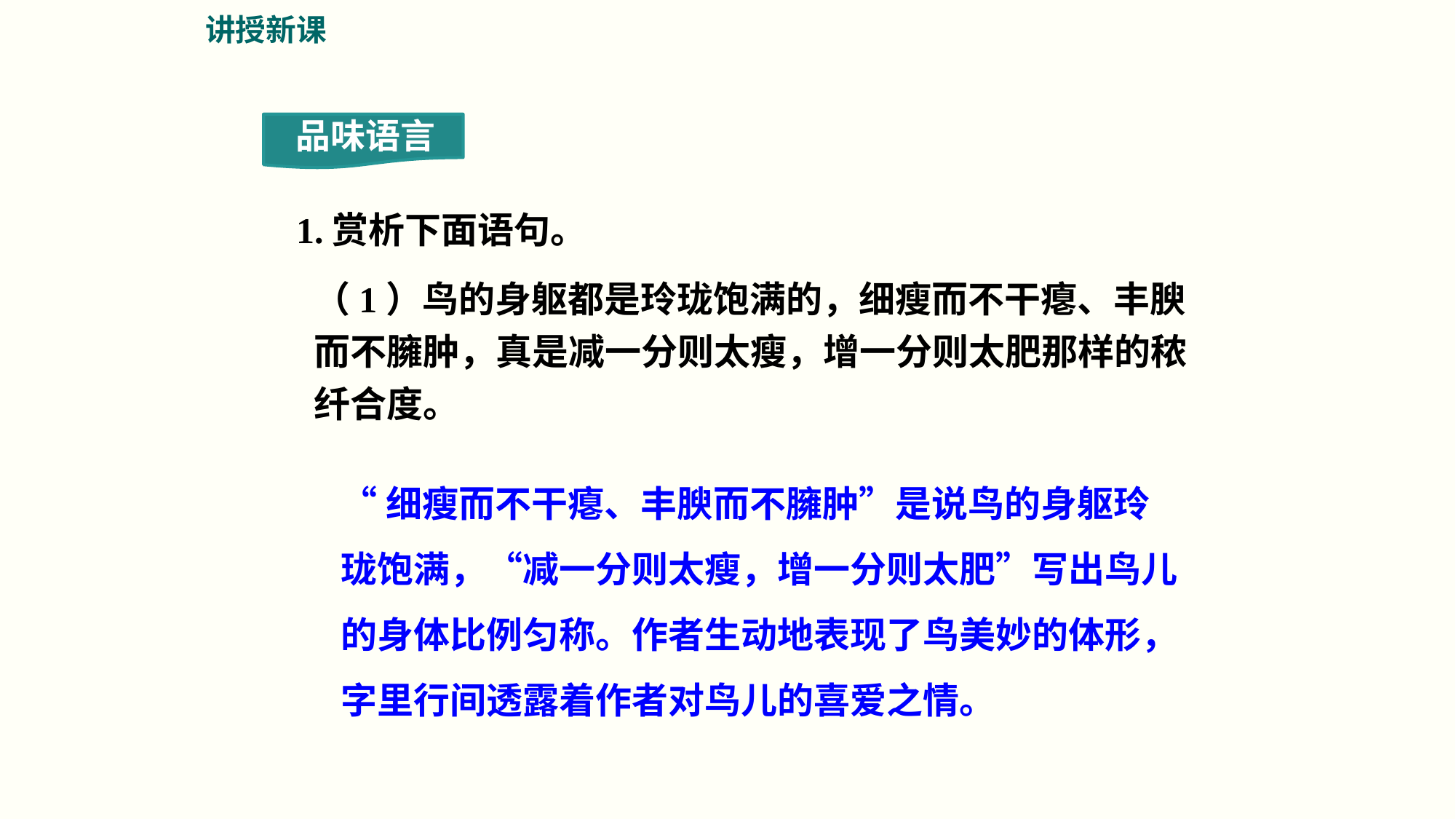

讲授新课
品味语言

1.赏析下面语句。
（1）鸟的身躯都是玲珑饱满的，细瘦而不干瘪、丰腴而不臃肿，真是减一分则太瘦，增一分则太肥那样的秾纤合度。
“细瘦而不干瘪、丰腴而不臃肿”是说鸟的身躯玲珑饱满，“减一分则太瘦，增一分则太肥”写出鸟儿的身体比例匀称。作者生动地表现了鸟美妙的体形，字里行间透露着作者对鸟儿的喜爱之情。